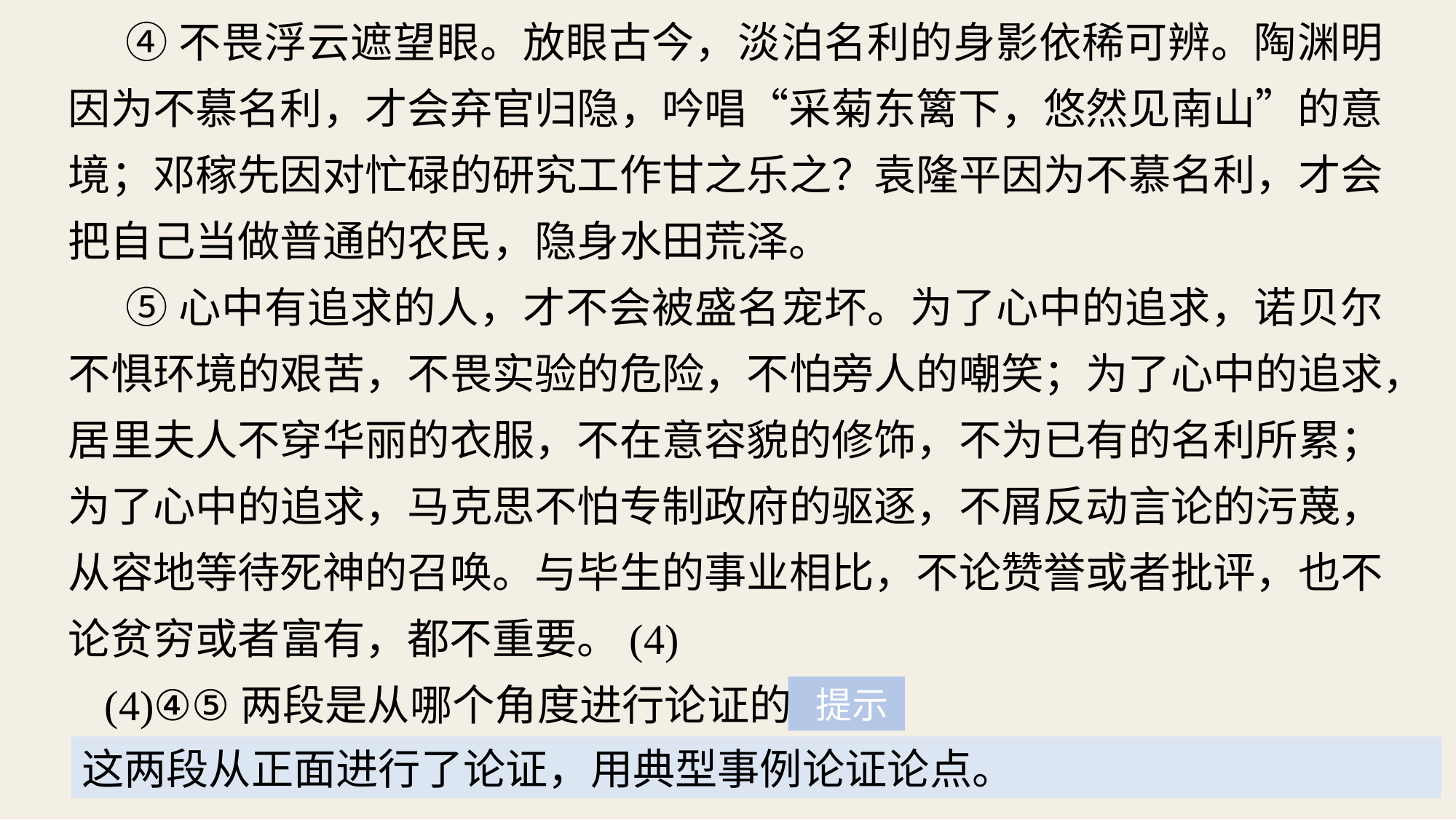

④不畏浮云遮望眼。放眼古今，淡泊名利的身影依稀可辨。陶渊明因为不慕名利，才会弃官归隐，吟唱“采菊东篱下，悠然见南山”的意境；邓稼先因对忙碌的研究工作甘之乐之？袁隆平因为不慕名利，才会把自己当做普通的农民，隐身水田荒泽。
  ⑤心中有追求的人，才不会被盛名宠坏。为了心中的追求，诺贝尔不惧环境的艰苦，不畏实验的危险，不怕旁人的嘲笑；为了心中的追求，居里夫人不穿华丽的衣服，不在意容貌的修饰，不为已有的名利所累；为了心中的追求，马克思不怕专制政府的驱逐，不屑反动言论的污蔑，从容地等待死神的召唤。与毕生的事业相比，不论赞誉或者批评，也不论贫穷或者富有，都不重要。(4)
(4)④⑤两段是从哪个角度进行论证的？
 提示
这两段从正面进行了论证，用典型事例论证论点。